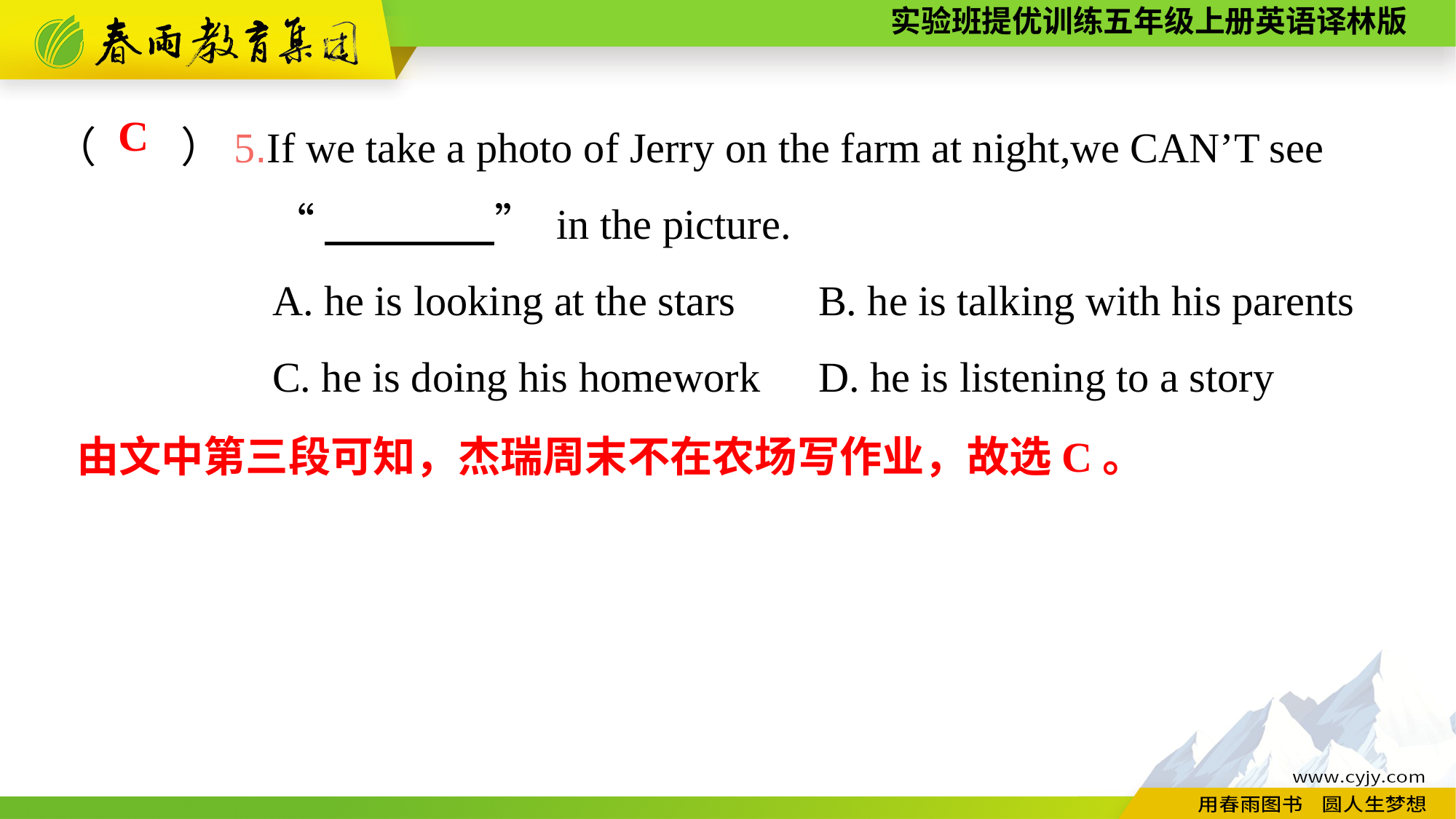

（　　）5.If we take a photo of Jerry on the farm at night,we CAN’T see
		“　　　　” in the picture.
		A. he is looking at the stars	B. he is talking with his parents
		C. he is doing his homework	D. he is listening to a story
C
由文中第三段可知，杰瑞周末不在农场写作业，故选C。